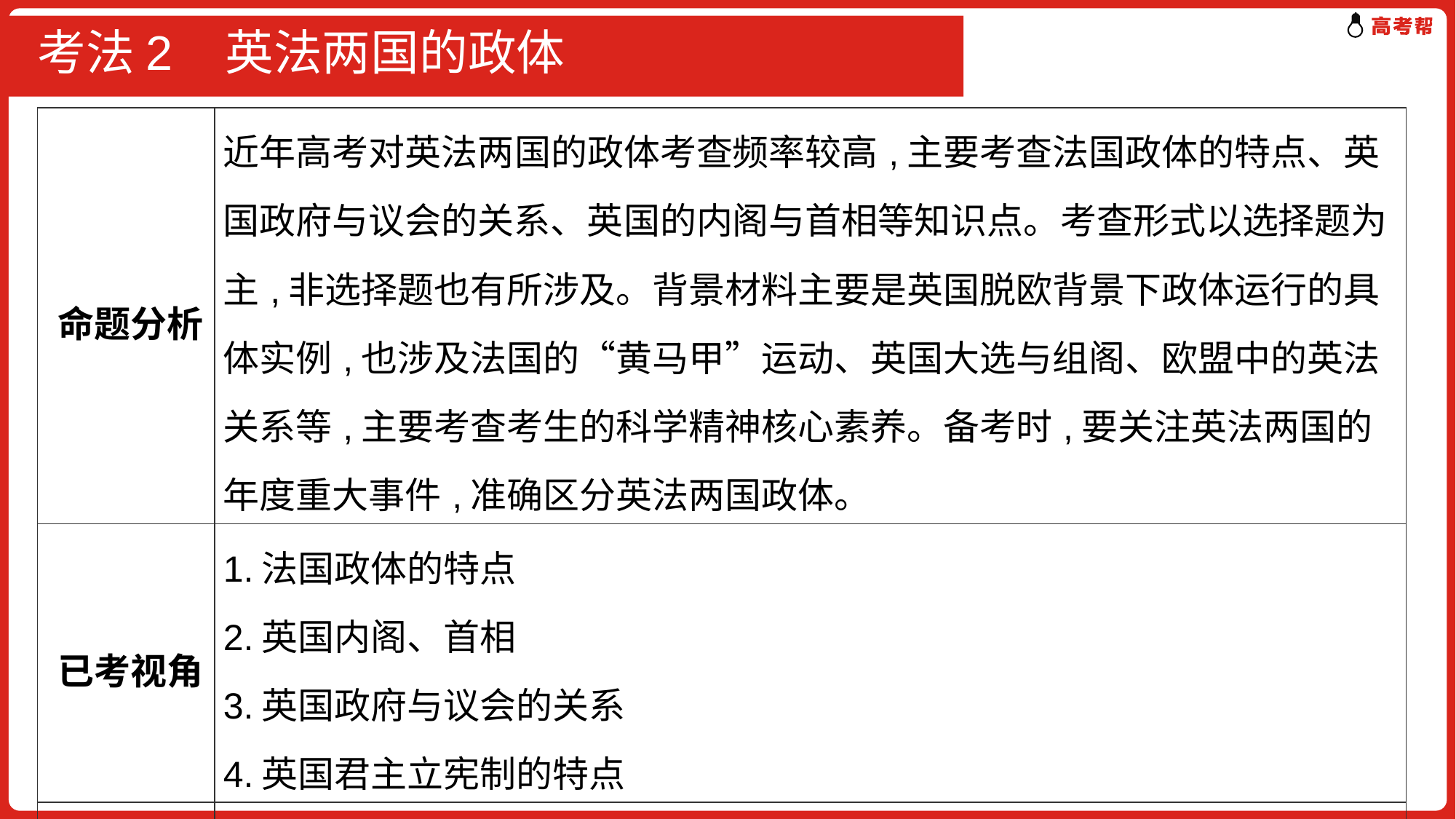

# 考法2   英法两国的政体
| 命题分析 | 近年高考对英法两国的政体考查频率较高,主要考查法国政体的特点、英国政府与议会的关系、英国的内阁与首相等知识点。考查形式以选择题为主,非选择题也有所涉及。背景材料主要是英国脱欧背景下政体运行的具体实例,也涉及法国的“黄马甲”运动、英国大选与组阁、欧盟中的英法关系等,主要考查考生的科学精神核心素养。备考时,要关注英法两国的年度重大事件,准确区分英法两国政体。 |
| --- | --- |
| 已考视角 | 1.法国政体的特点 2.英国内阁、首相 3.英国政府与议会的关系 4.英国君主立宪制的特点 |
| 预测视角 | 英国与法国政体的区别 |